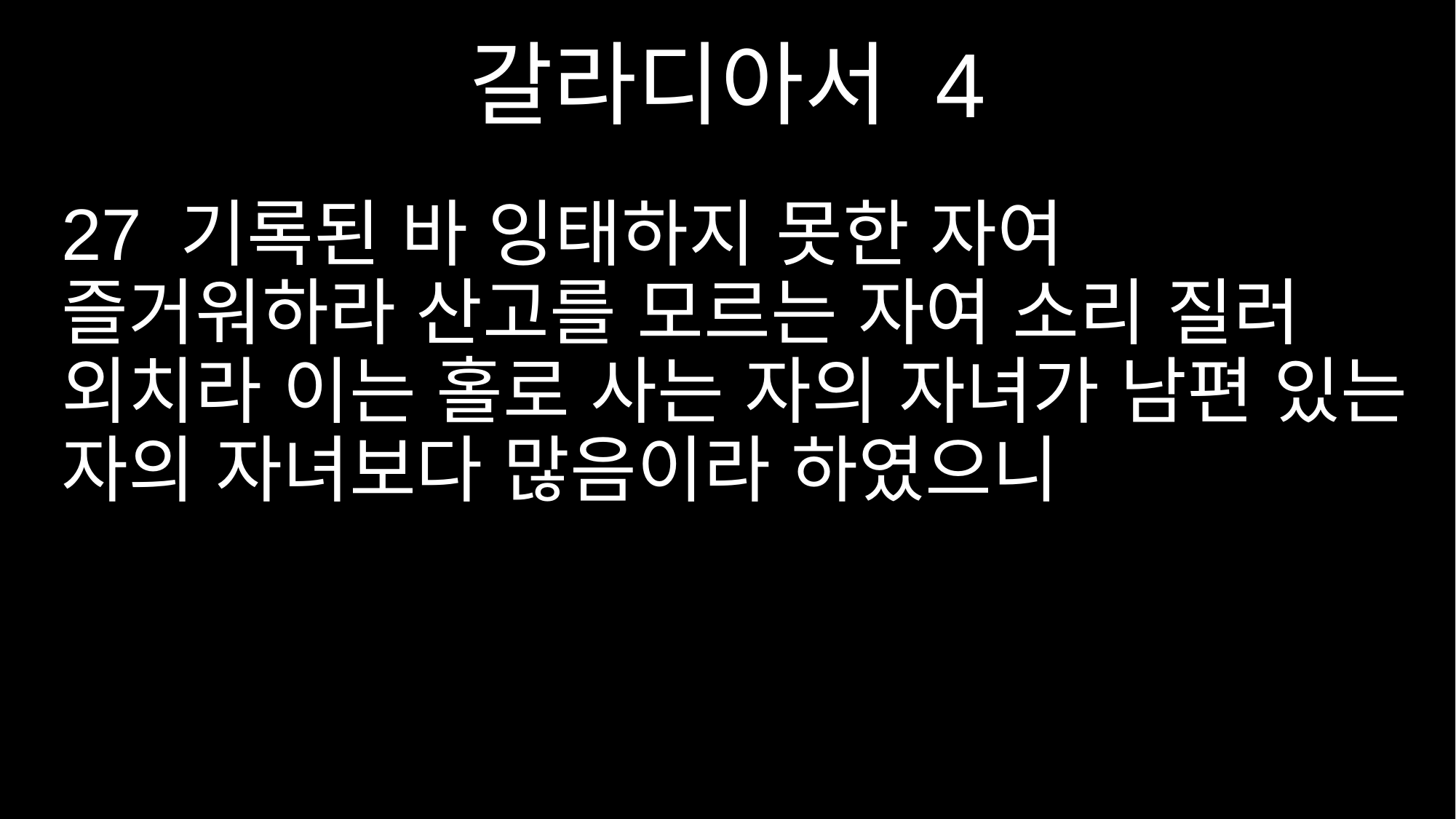

갈라디아서 4
27 기록된 바 잉태하지 못한 자여 즐거워하라 산고를 모르는 자여 소리 질러 외치라 이는 홀로 사는 자의 자녀가 남편 있는 자의 자녀보다 많음이라 하였으니